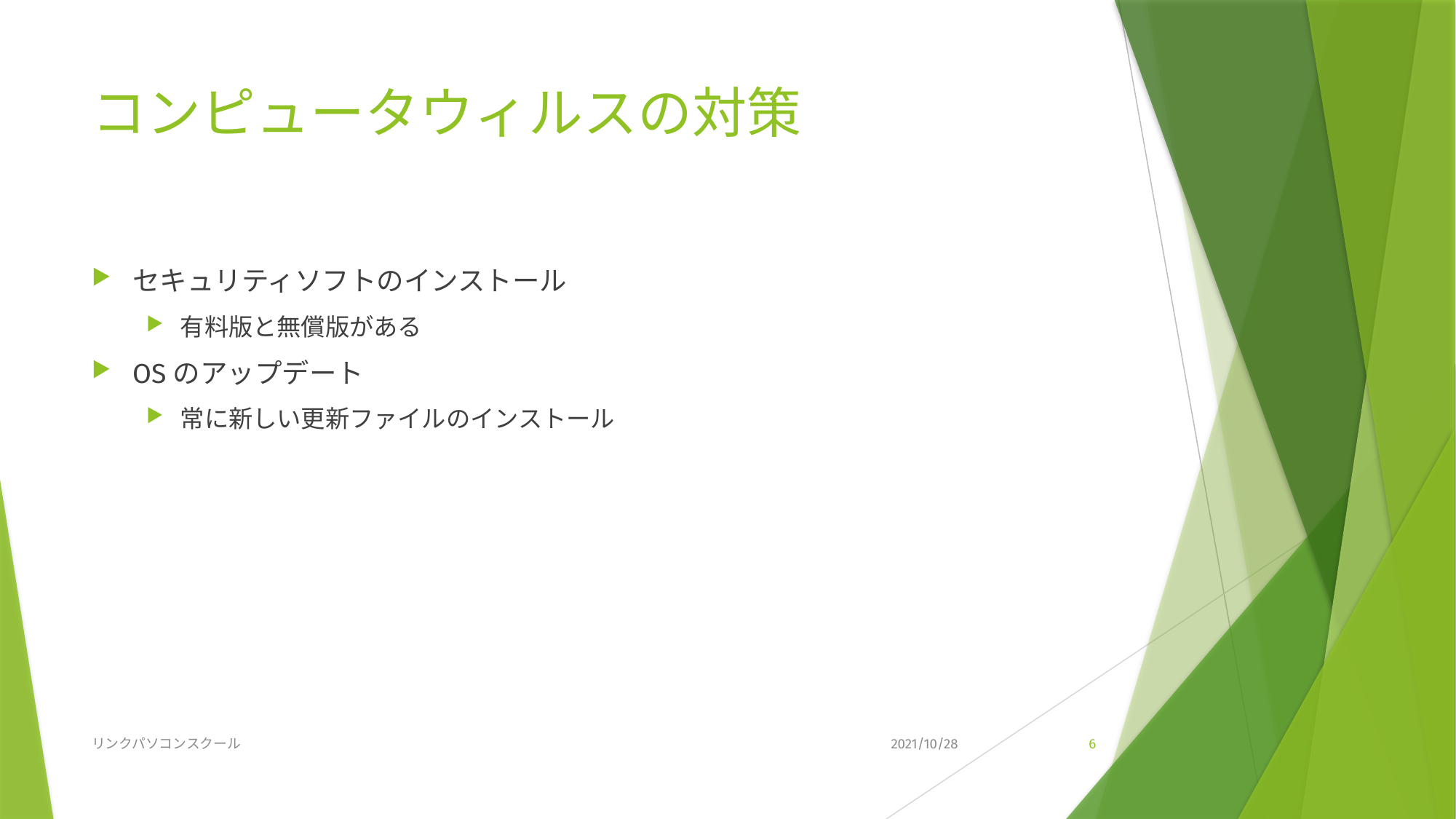

# コンピュータウィルスの対策
セキュリティソフトのインストール
有料版と無償版がある
OSのアップデート
常に新しい更新ファイルのインストール
リンクパソコンスクール
2021/10/28
6